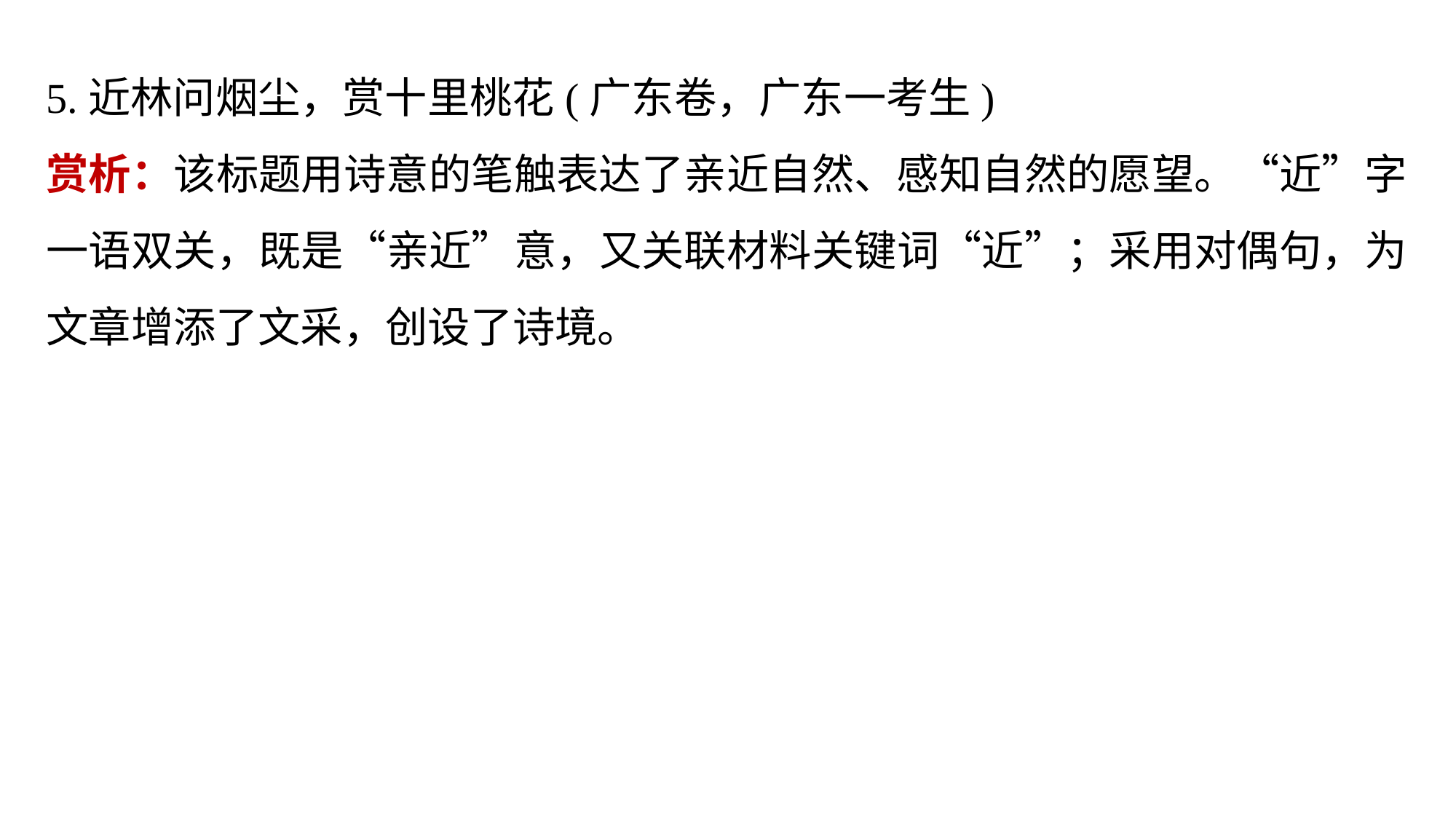

5.近林问烟尘，赏十里桃花(广东卷，广东一考生)
赏析：该标题用诗意的笔触表达了亲近自然、感知自然的愿望。“近”字一语双关，既是“亲近”意，又关联材料关键词“近”；采用对偶句，为文章增添了文采，创设了诗境。